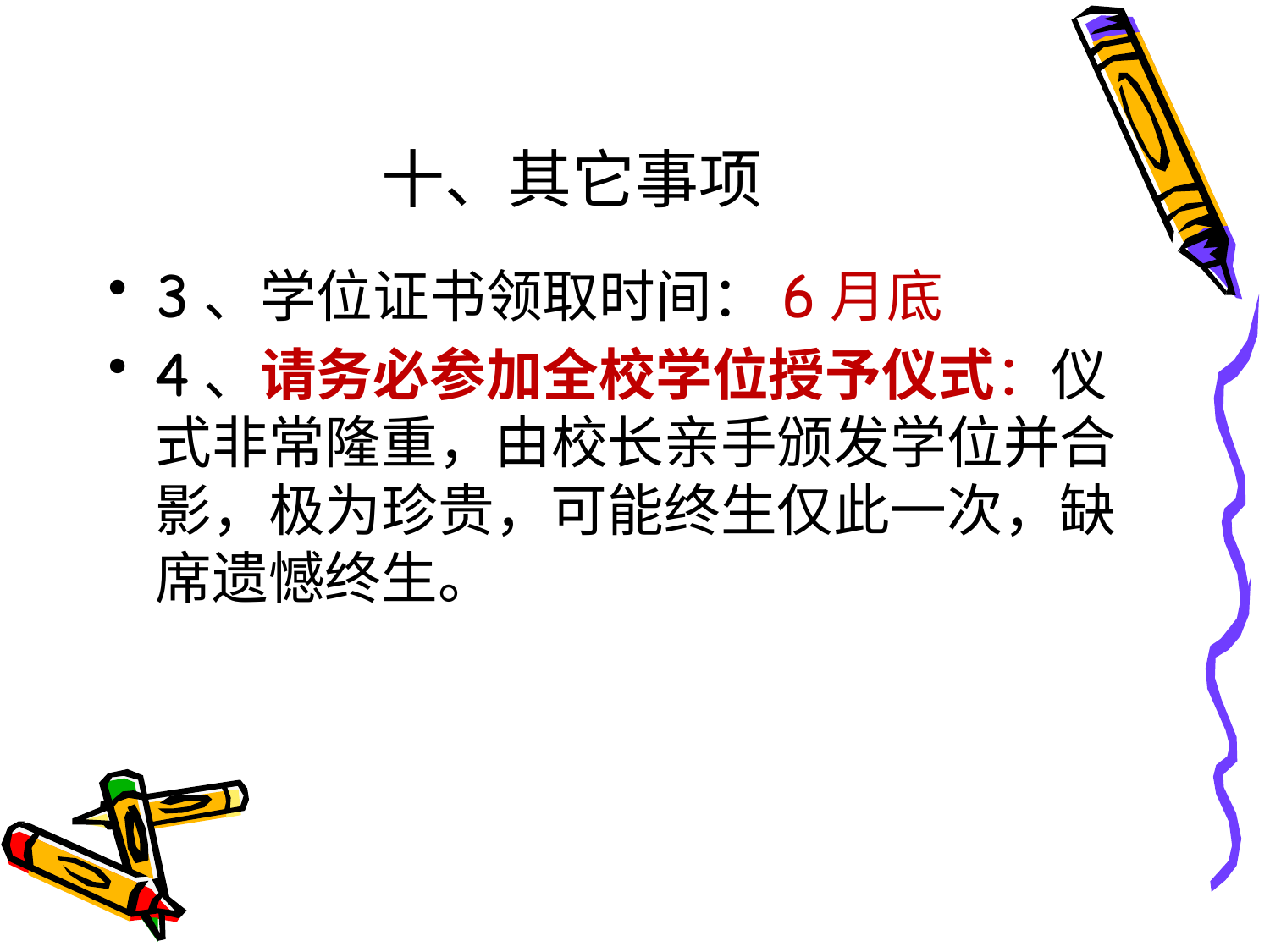

# 十、其它事项
3、学位证书领取时间：6月底
4、请务必参加全校学位授予仪式：仪式非常隆重，由校长亲手颁发学位并合影，极为珍贵，可能终生仅此一次，缺席遗憾终生。